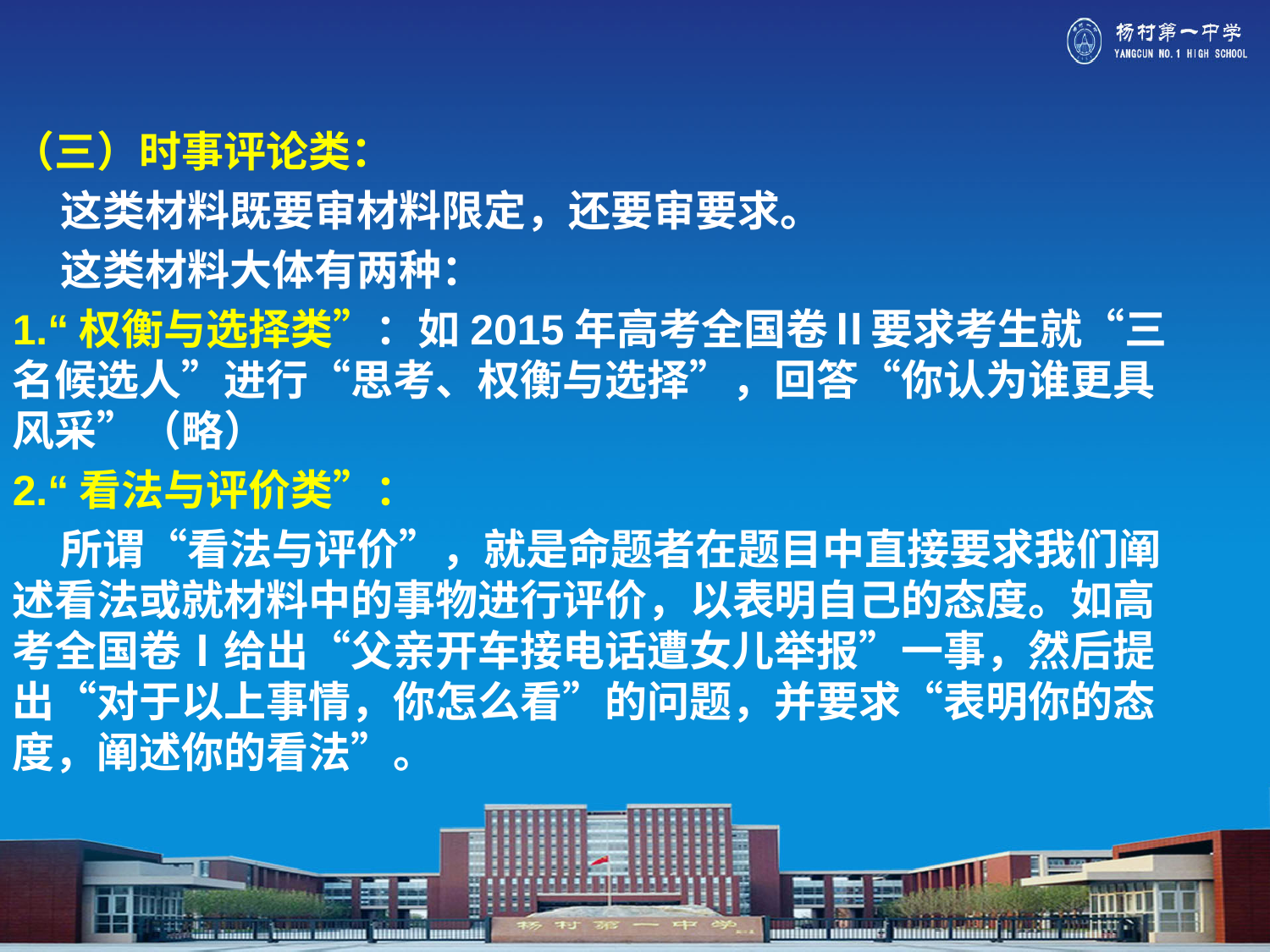

#
（三）时事评论类：
    这类材料既要审材料限定，还要审要求。
    这类材料大体有两种：
1.“权衡与选择类”：如2015年高考全国卷Ⅱ要求考生就“三名候选人”进行“思考、权衡与选择”，回答“你认为谁更具风采”（略）
2.“看法与评价类”：
    所谓“看法与评价”，就是命题者在题目中直接要求我们阐述看法或就材料中的事物进行评价，以表明自己的态度。如高考全国卷Ⅰ给出“父亲开车接电话遭女儿举报”一事，然后提出“对于以上事情，你怎么看”的问题，并要求“表明你的态度，阐述你的看法”。